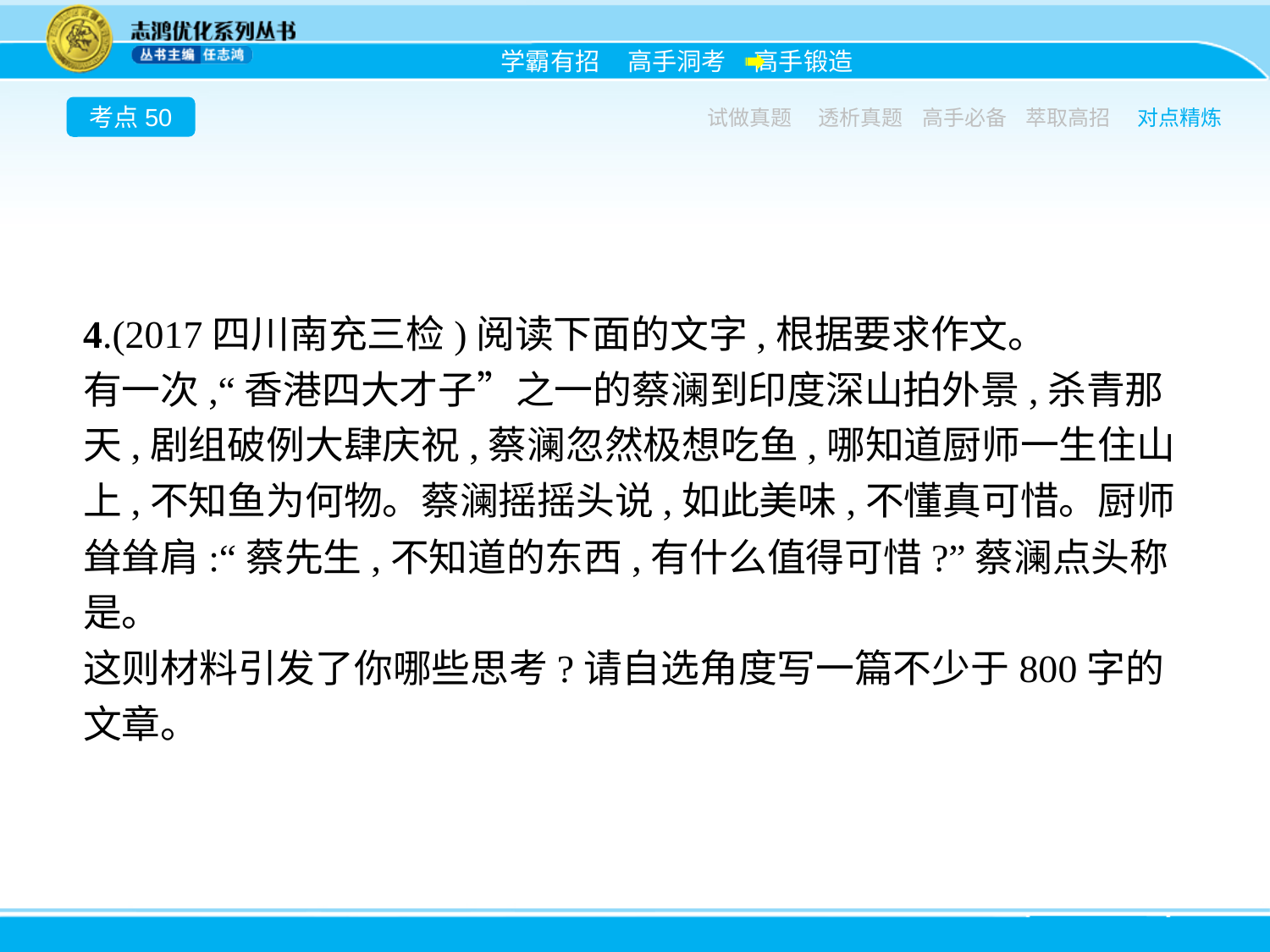

考点50
试做真题
透析真题
高手必备
萃取高招
对点精炼
4.(2017四川南充三检)阅读下面的文字,根据要求作文。
有一次,“香港四大才子”之一的蔡澜到印度深山拍外景,杀青那天,剧组破例大肆庆祝,蔡澜忽然极想吃鱼,哪知道厨师一生住山上,不知鱼为何物。蔡澜摇摇头说,如此美味,不懂真可惜。厨师耸耸肩:“蔡先生,不知道的东西,有什么值得可惜?”蔡澜点头称是。
这则材料引发了你哪些思考?请自选角度写一篇不少于800字的文章。